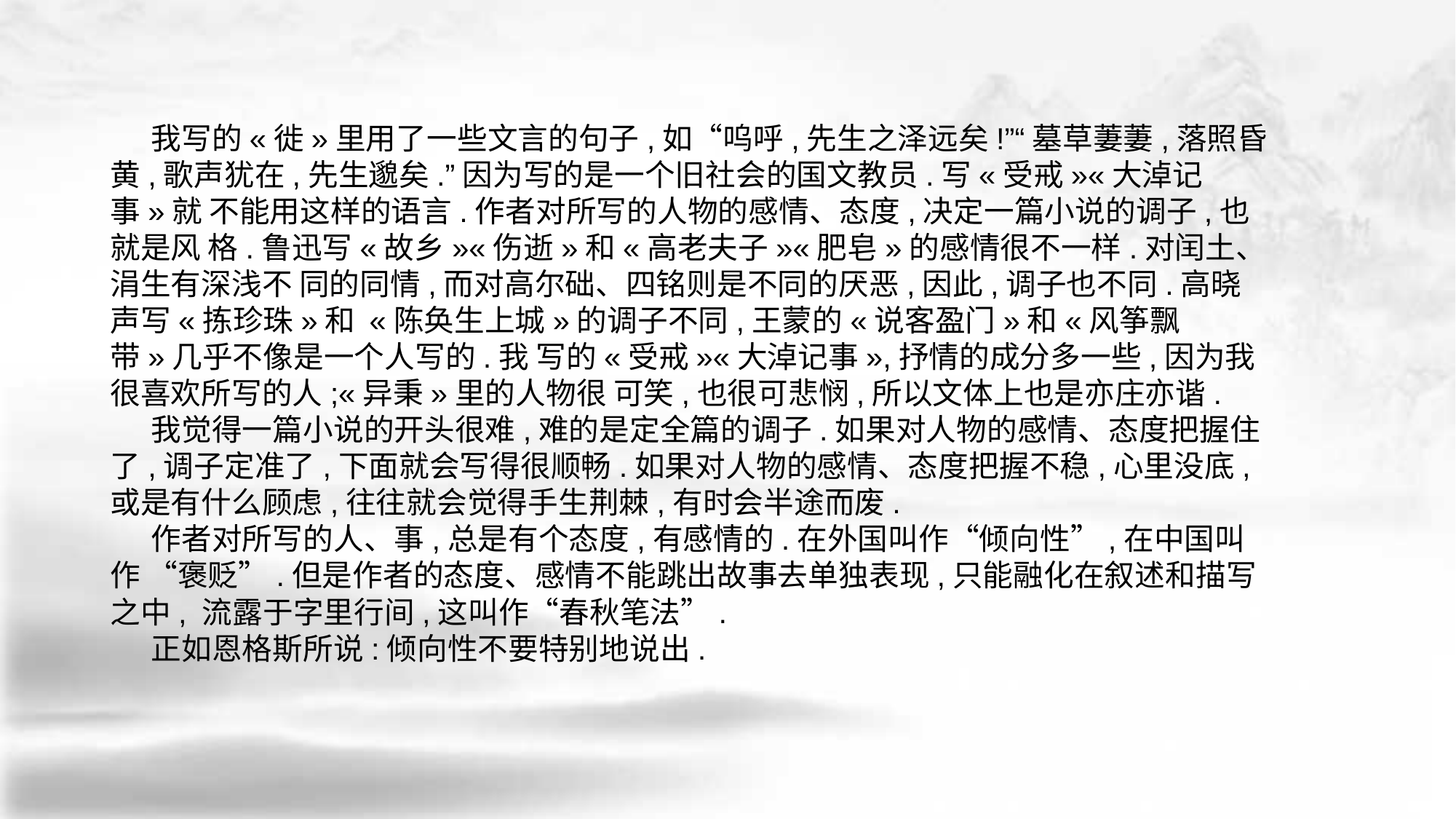

我写的«徙»里用了一些文言的句子,如“呜呼,先生之泽远矣!”“墓草萋萋,落照昏 黄,歌声犹在,先生邈矣.”因为写的是一个旧社会的国文教员.写«受戒»«大淖记事»就 不能用这样的语言.作者对所写的人物的感情、态度,决定一篇小说的调子,也就是风 格.鲁迅写«故乡»«伤逝»和«高老夫子»«肥皂»的感情很不一样.对闰土、涓生有深浅不 同的同情,而对高尔础、四铭则是不同的厌恶,因此,调子也不同.高晓声写«拣珍珠»和 «陈奂生上城»的调子不同,王蒙的«说客盈门»和«风筝飘带»几乎不像是一个人写的.我 写的«受戒»«大淖记事»,抒情的成分多一些,因为我很喜欢所写的人;«异秉»里的人物很 可笑,也很可悲悯,所以文体上也是亦庄亦谐.
     我觉得一篇小说的开头很难,难的是定全篇的调子.如果对人物的感情、态度把握住了,调子定准了,下面就会写得很顺畅.如果对人物的感情、态度把握不稳,心里没底, 或是有什么顾虑,往往就会觉得手生荆棘,有时会半途而废.
     作者对所写的人、事,总是有个态度,有感情的.在外国叫作“倾向性”,在中国叫作 “褒贬”.但是作者的态度、感情不能跳出故事去单独表现,只能融化在叙述和描写之中, 流露于字里行间,这叫作“春秋笔法”.
     正如恩格斯所说:倾向性不要特别地说出.